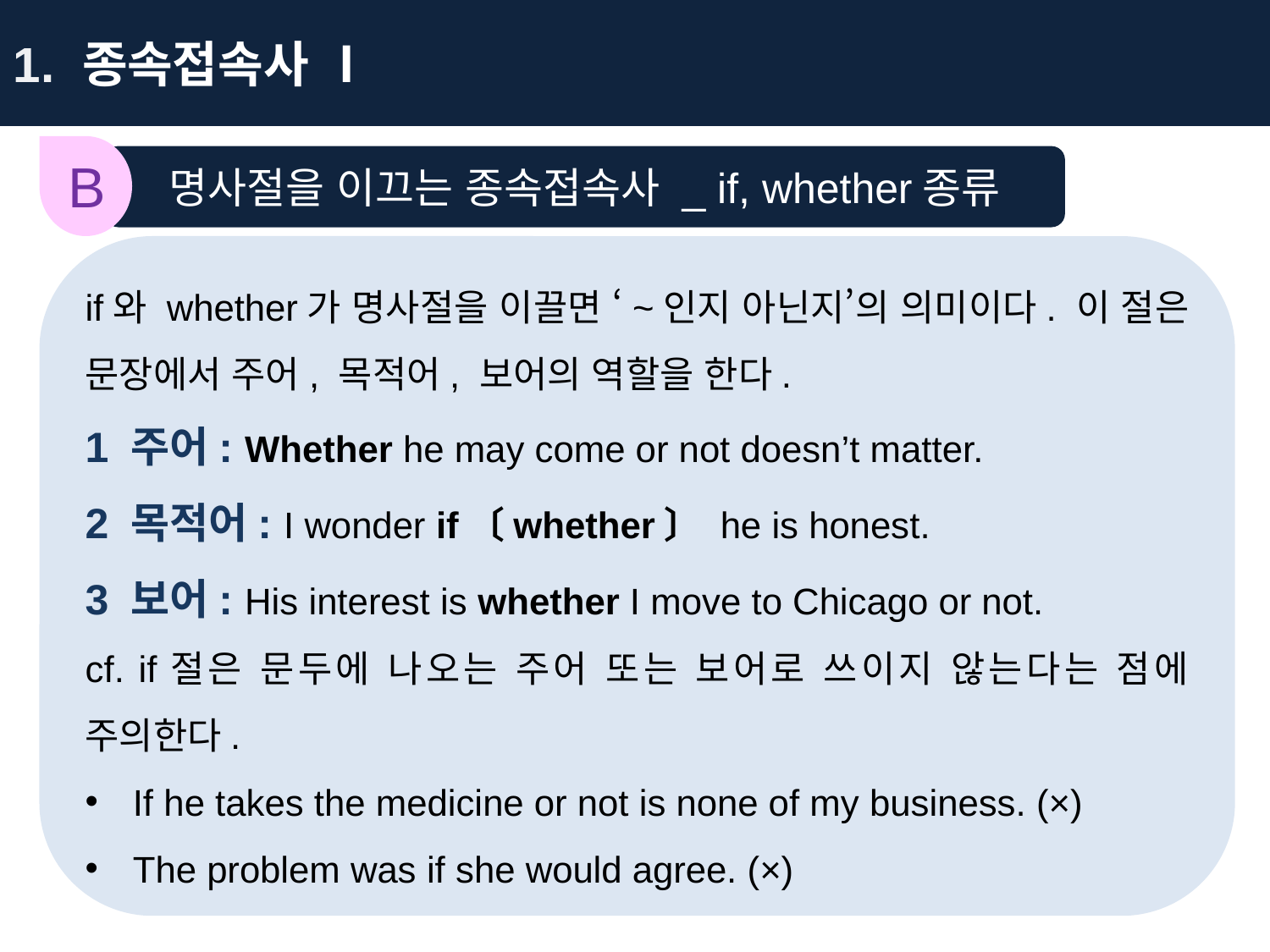

1. 종속접속사 Ⅰ

B
명사절을 이끄는 종속접속사 _ if, whether종류
if와 whether가 명사절을 이끌면 ‘~인지 아닌지’의 의미이다. 이 절은 문장에서 주어, 목적어, 보어의 역할을 한다.
1 주어: Whether he may come or not doesn’t matter.
2 목적어: I wonder if〔whether〕 he is honest.
3 보어: His interest is whether I move to Chicago or not.
cf. if절은 문두에 나오는 주어 또는 보어로 쓰이지 않는다는 점에 주의한다.
If he takes the medicine or not is none of my business. (×)
The problem was if she would agree. (×)